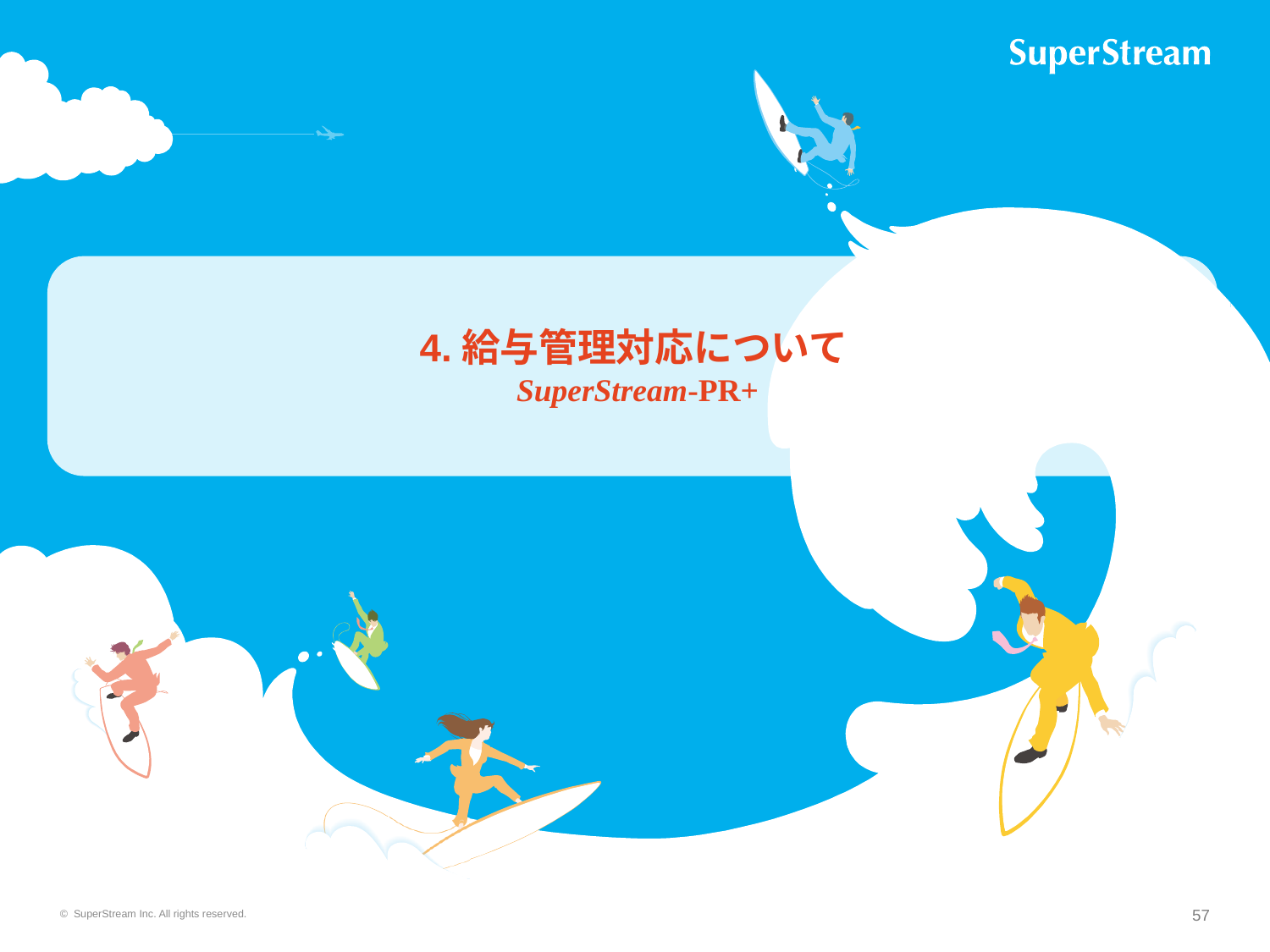

4.給与管理対応について
 SuperStream-PR+
©  SuperStream Inc. All rights reserved.
57